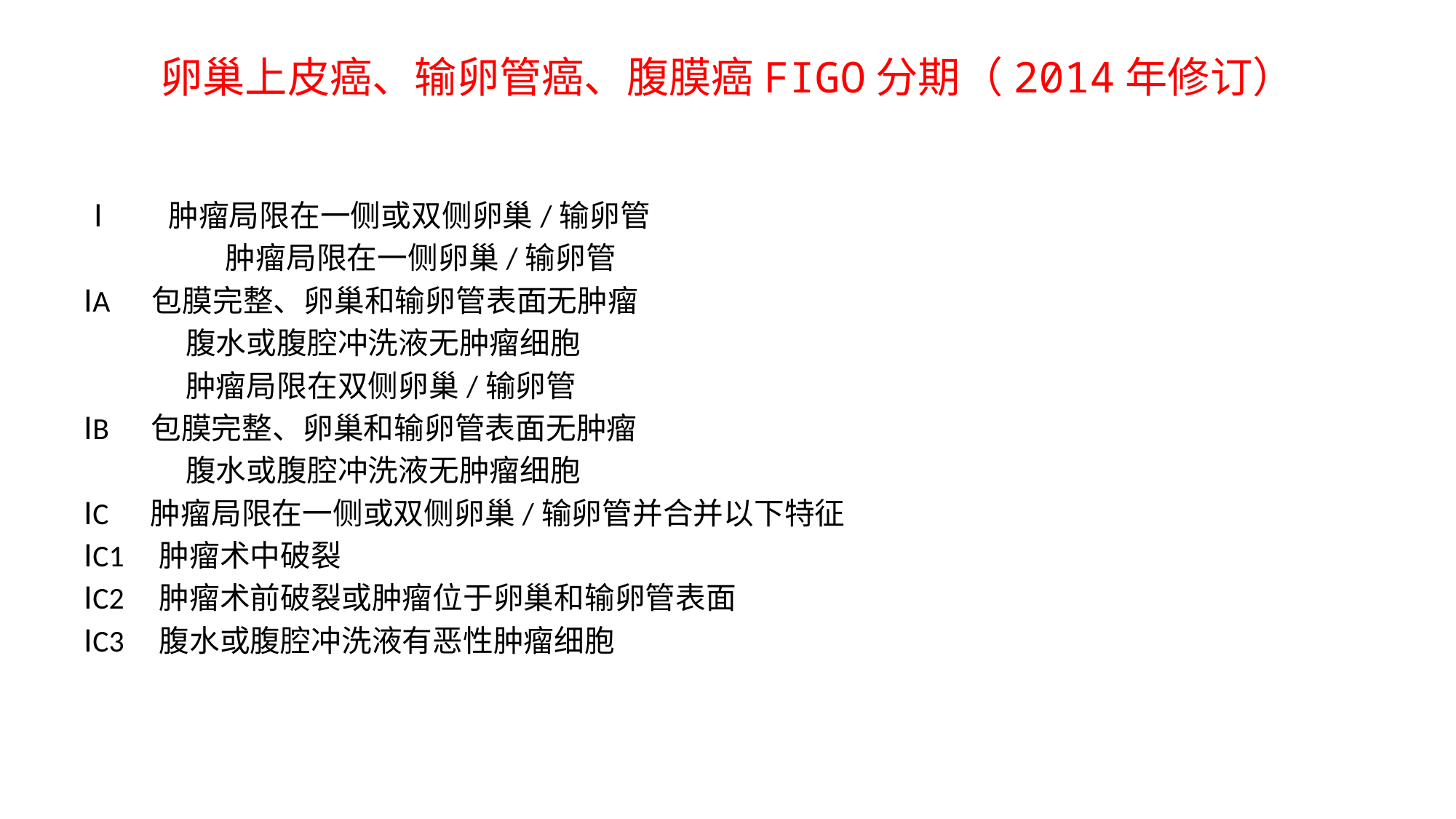

# 卵巢上皮癌、输卵管癌、腹膜癌FIGO分期（2014年修订）
Ⅰ       肿瘤局限在一侧或双侧卵巢/输卵管
                    肿瘤局限在一侧卵巢/输卵管
ⅠA     包膜完整、卵巢和输卵管表面无肿瘤
        腹水或腹腔冲洗液无肿瘤细胞
        肿瘤局限在双侧卵巢/输卵管
ⅠB     包膜完整、卵巢和输卵管表面无肿瘤
        腹水或腹腔冲洗液无肿瘤细胞
ⅠC     肿瘤局限在一侧或双侧卵巢/输卵管并合并以下特征
ⅠC1    肿瘤术中破裂
ⅠC2    肿瘤术前破裂或肿瘤位于卵巢和输卵管表面
ⅠC3    腹水或腹腔冲洗液有恶性肿瘤细胞